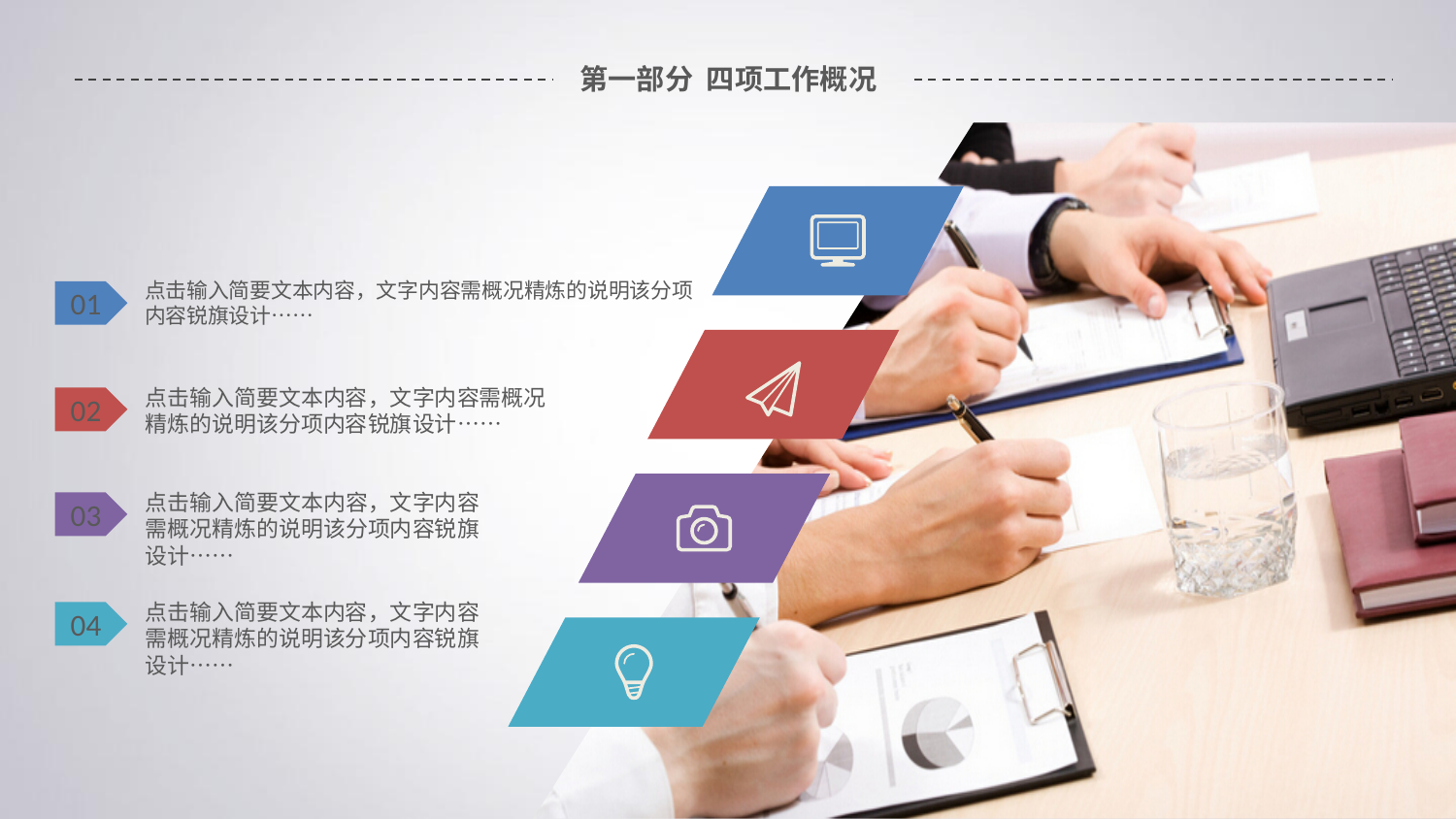

# 第一部分  四项工作概况

点击输入简要文本内容，文字内容需概况精炼的说明该分项内容锐旗设计……
01

点击输入简要文本内容，文字内容需概况精炼的说明该分项内容锐旗设计……
02

点击输入简要文本内容，文字内容需概况精炼的说明该分项内容锐旗设计……
03
点击输入简要文本内容，文字内容需概况精炼的说明该分项内容锐旗设计……
04